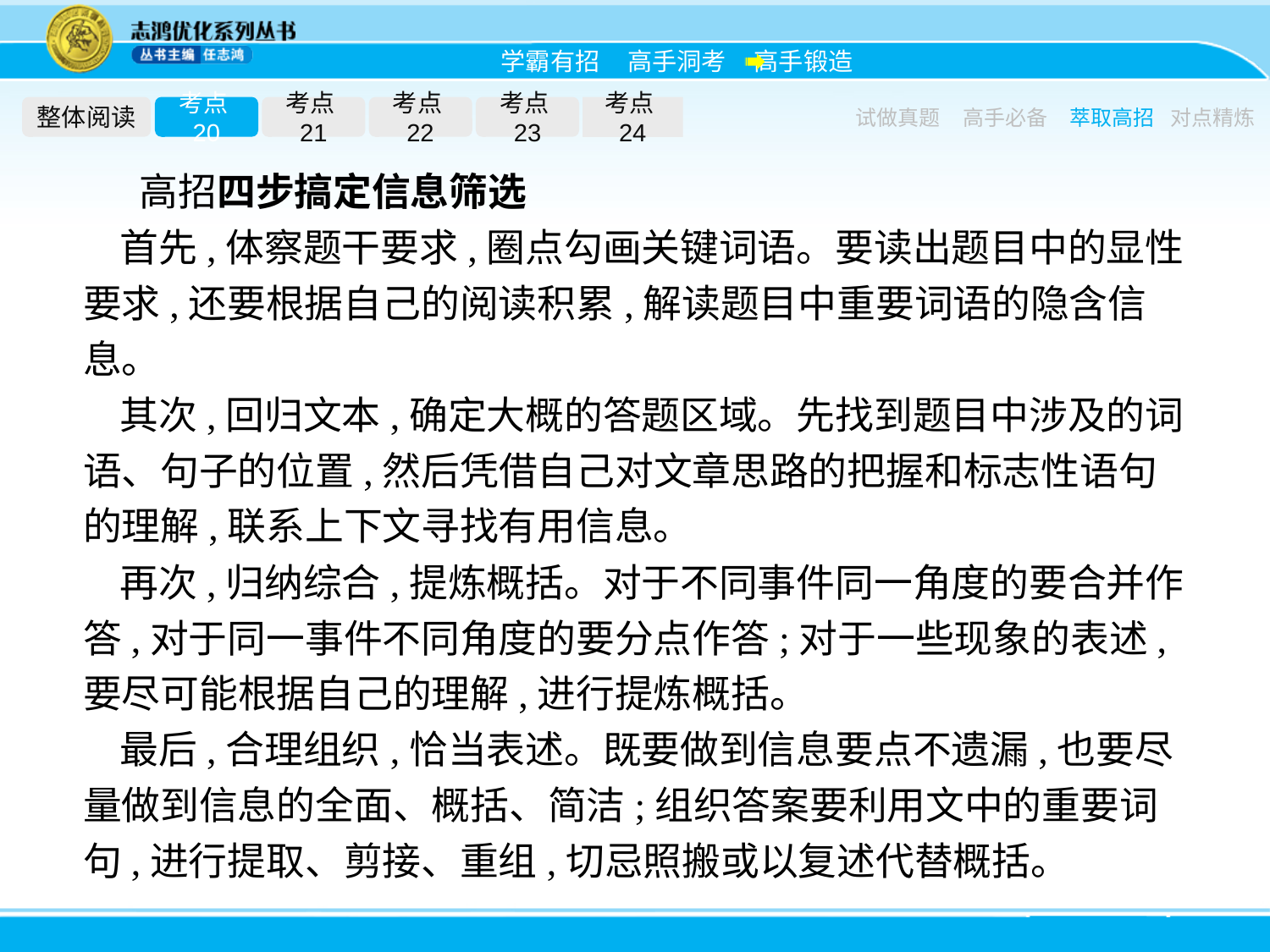

整体阅读
考点20
考点21
考点22
考点23
考点24
试做真题
高手必备
萃取高招
对点精炼
高招四步搞定信息筛选
首先,体察题干要求,圈点勾画关键词语。要读出题目中的显性要求,还要根据自己的阅读积累,解读题目中重要词语的隐含信息。
其次,回归文本,确定大概的答题区域。先找到题目中涉及的词语、句子的位置,然后凭借自己对文章思路的把握和标志性语句的理解,联系上下文寻找有用信息。
再次,归纳综合,提炼概括。对于不同事件同一角度的要合并作答,对于同一事件不同角度的要分点作答;对于一些现象的表述,要尽可能根据自己的理解,进行提炼概括。
最后,合理组织,恰当表述。既要做到信息要点不遗漏,也要尽量做到信息的全面、概括、简洁;组织答案要利用文中的重要词句,进行提取、剪接、重组,切忌照搬或以复述代替概括。